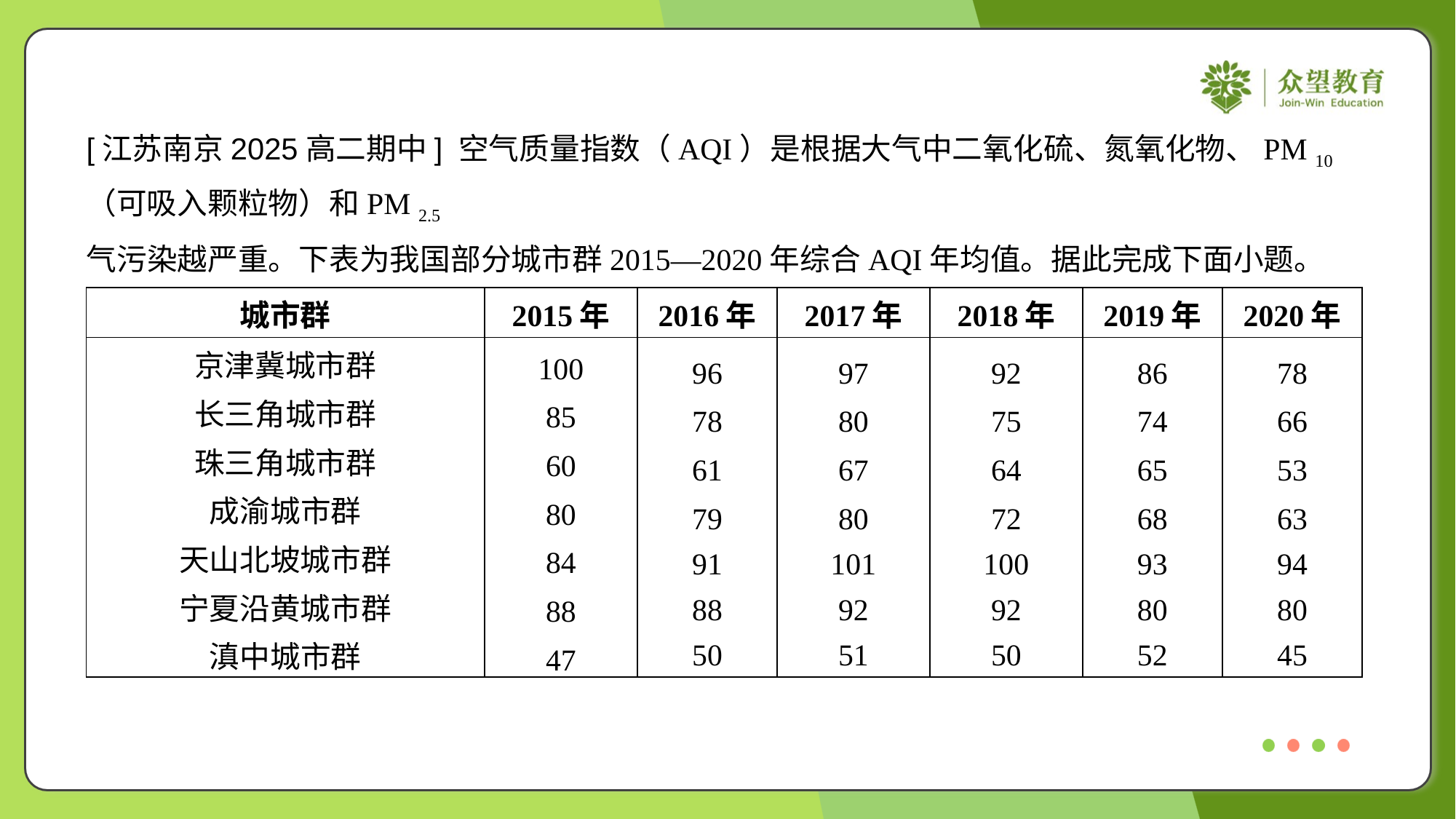

[江苏南京2025高二期中] 空气质量指数（AQI）是根据大气中二氧化硫、氮氧化物、PM 10
（可吸入颗粒物）和PM 2.5 （细颗粒物）等污染物的浓度计算得出的数据，其数值越大，说明空
气污染越严重。下表为我国部分城市群2015—2020年综合AQI年均值。据此完成下面小题。
| 城市群 | 2015年 | 2016年 | 2017年 | 2018年 | 2019年 | 2020年 |
| --- | --- | --- | --- | --- | --- | --- |
| 京津冀城市群 长三角城市群 珠三角城市群 成渝城市群 天山北坡城市群 宁夏沿黄城市群 滇中城市群 | 100 85 60 80 84 88 47 | 96 78 61 79 91 88 50 | 97 80 67 80 101 92 51 | 92 75 64 72 100 92 50 | 86 74 65 68 93 80 52 | 78 66 53 63 94 80 45 |